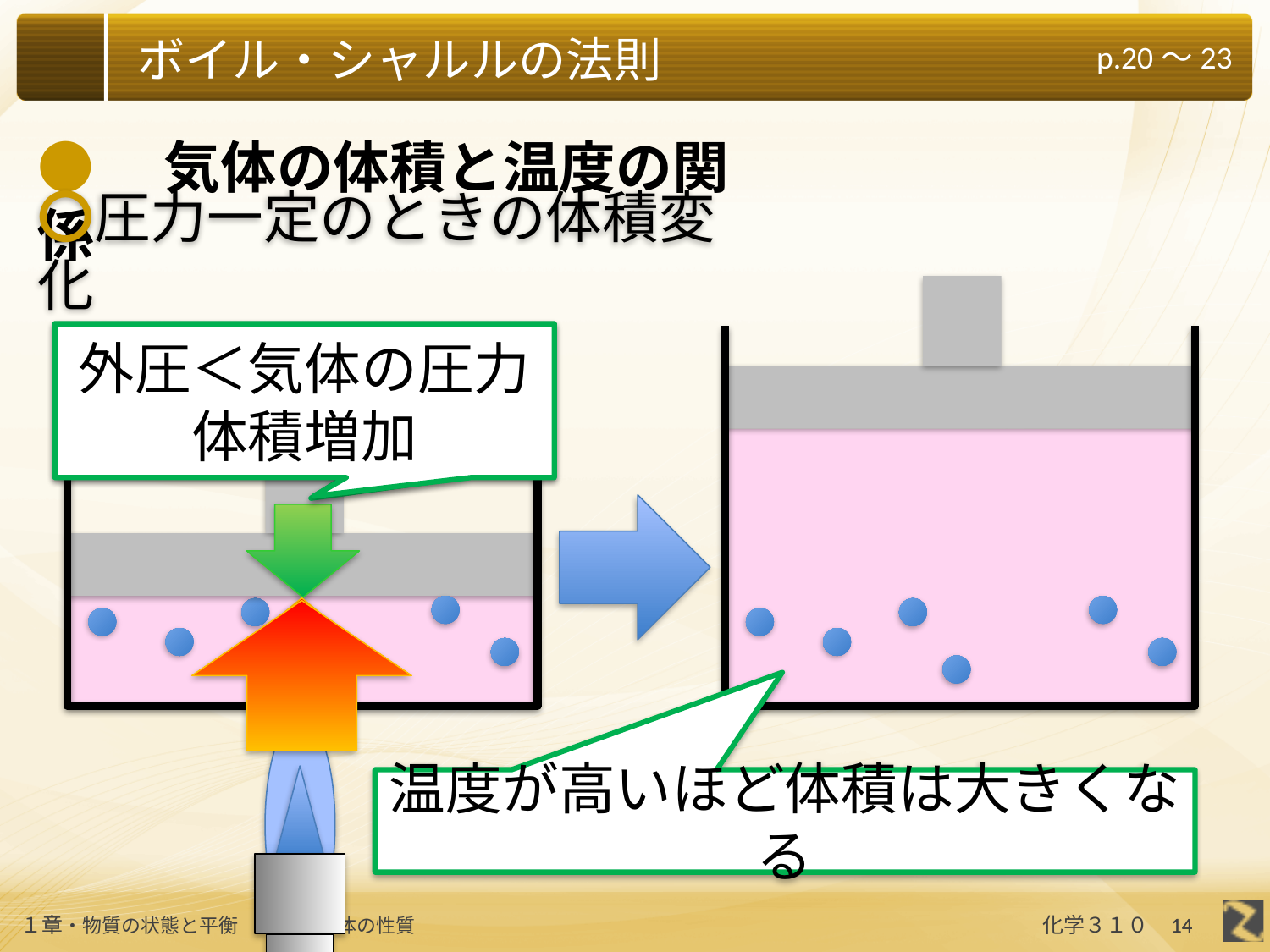

●　気体の体積と温度の関係
〇圧力一定のときの体積変化

外圧＝気体の圧力
体積変化なし
外圧＜気体の圧力
体積増加

温度が高いほど体積は大きくなる

14
14